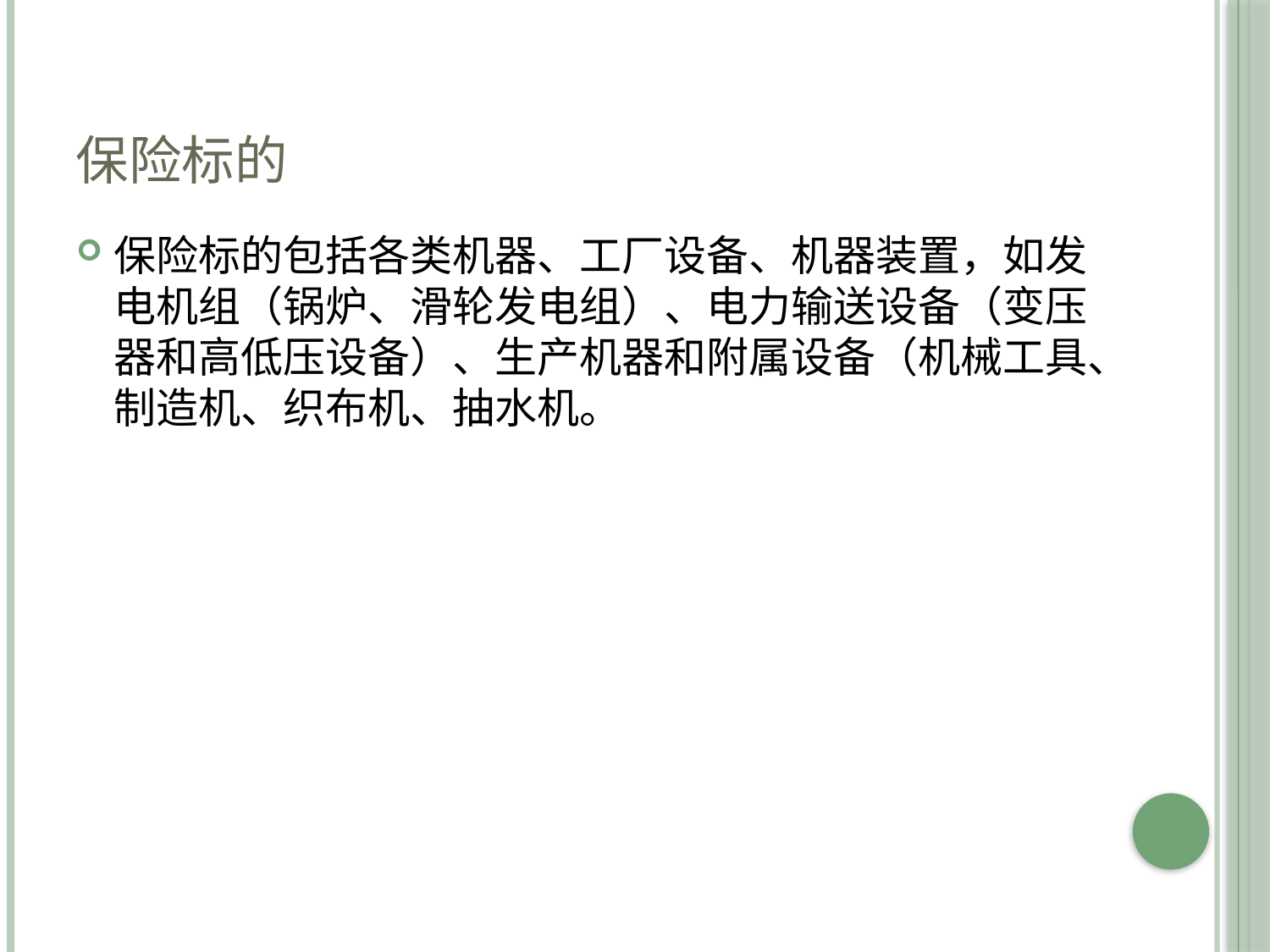

# 保险标的
保险标的包括各类机器、工厂设备、机器装置，如发电机组（锅炉、滑轮发电组）、电力输送设备（变压器和高低压设备）、生产机器和附属设备（机械工具、制造机、织布机、抽水机。